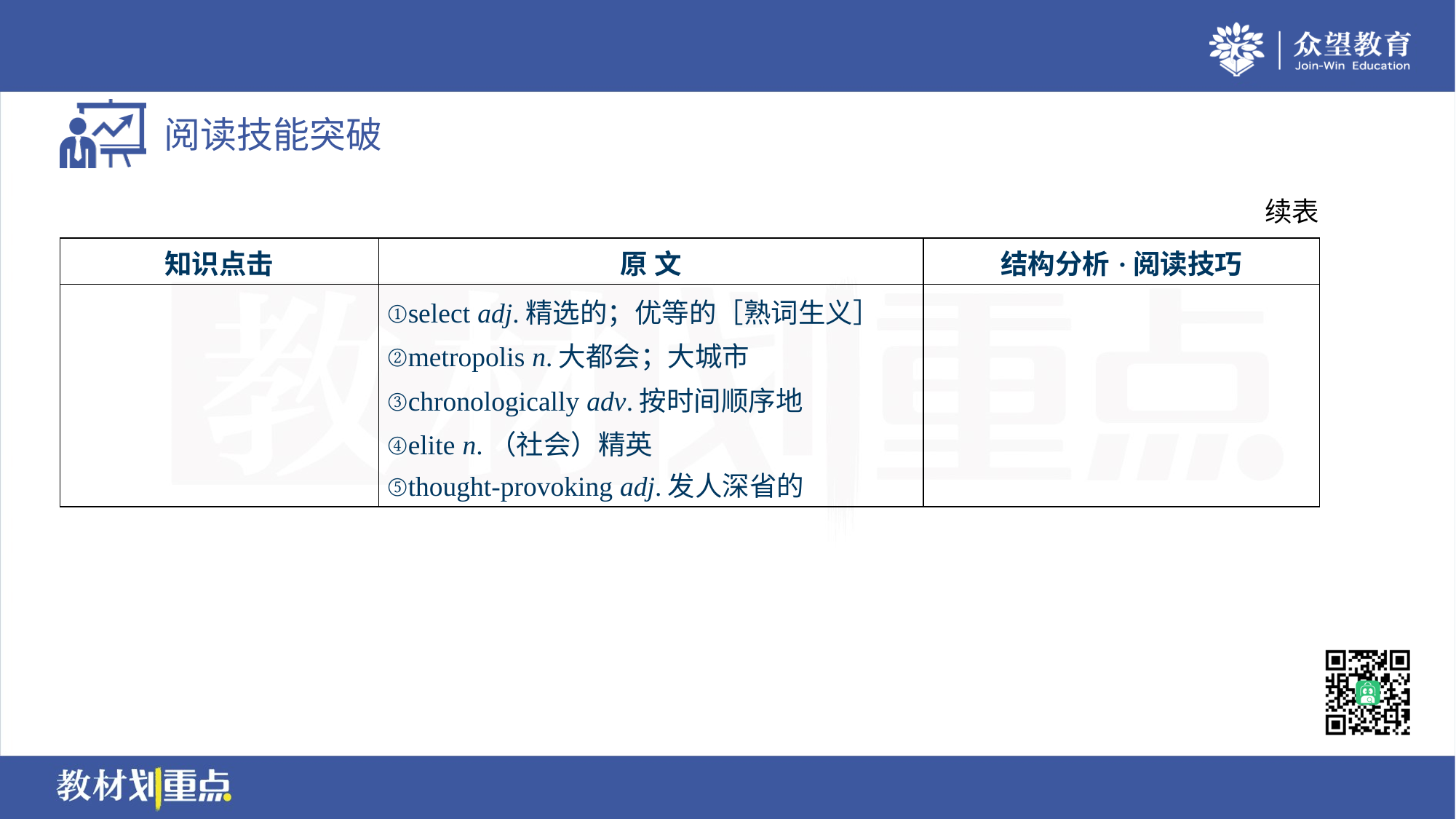

续表
| 知识点击 | 原 文 | 结构分析·阅读技巧 |
| --- | --- | --- |
|  | ①select adj.精选的；优等的［熟词生义］ ②metropolis n.大都会；大城市 ③chronologically adv.按时间顺序地 ④elite n.（社会）精英 ⑤thought-provoking adj.发人深省的 |  |